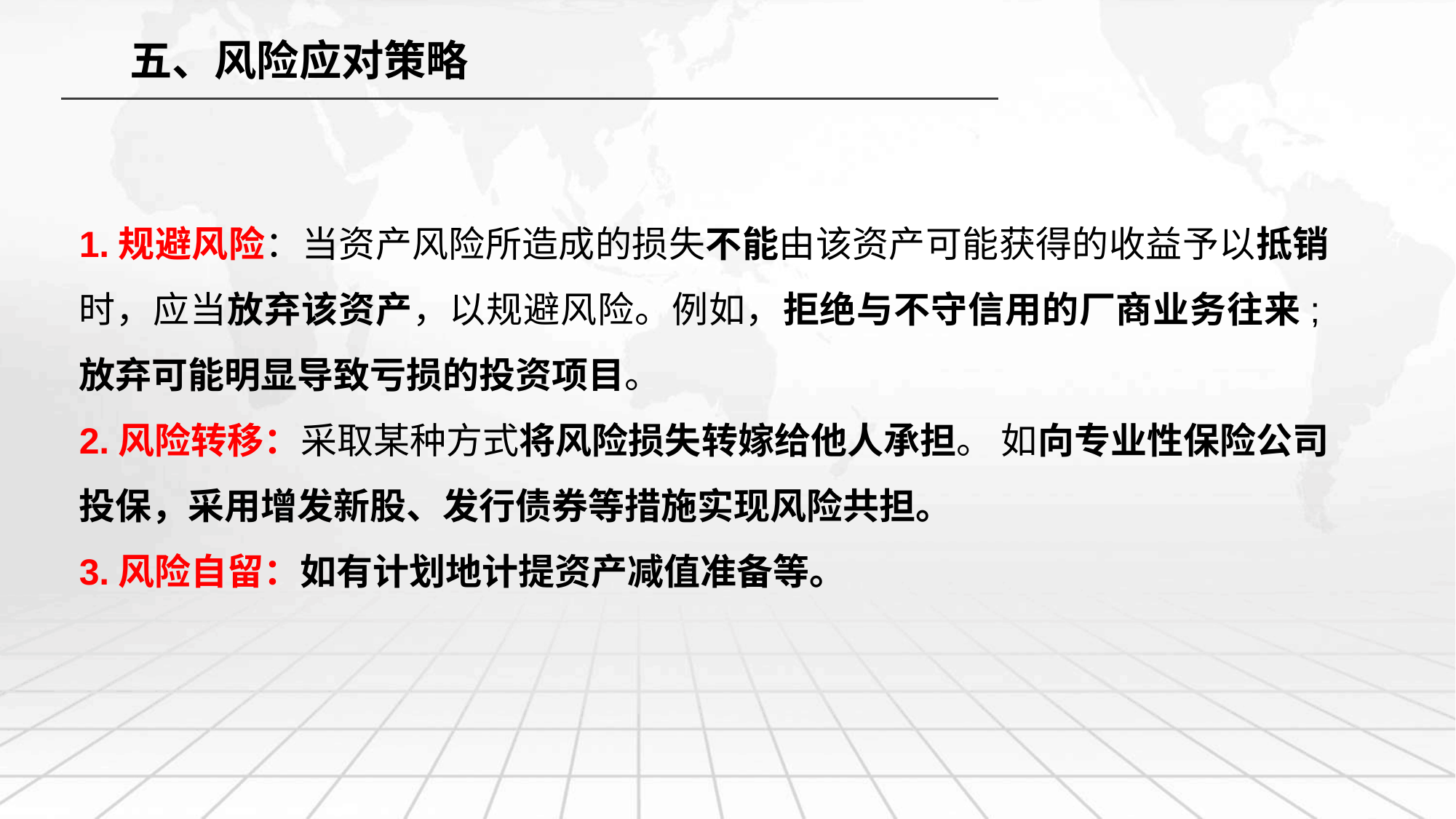

五、风险应对策略
1.规避风险：当资产风险所造成的损失不能由该资产可能获得的收益予以抵销时，应当放弃该资产，以规避风险。例如，拒绝与不守信用的厂商业务往来;放弃可能明显导致亏损的投资项目。
2.风险转移：采取某种方式将风险损失转嫁给他人承担。 如向专业性保险公司投保，采用增发新股、发行债券等措施实现风险共担。
3.风险自留：如有计划地计提资产减值准备等。